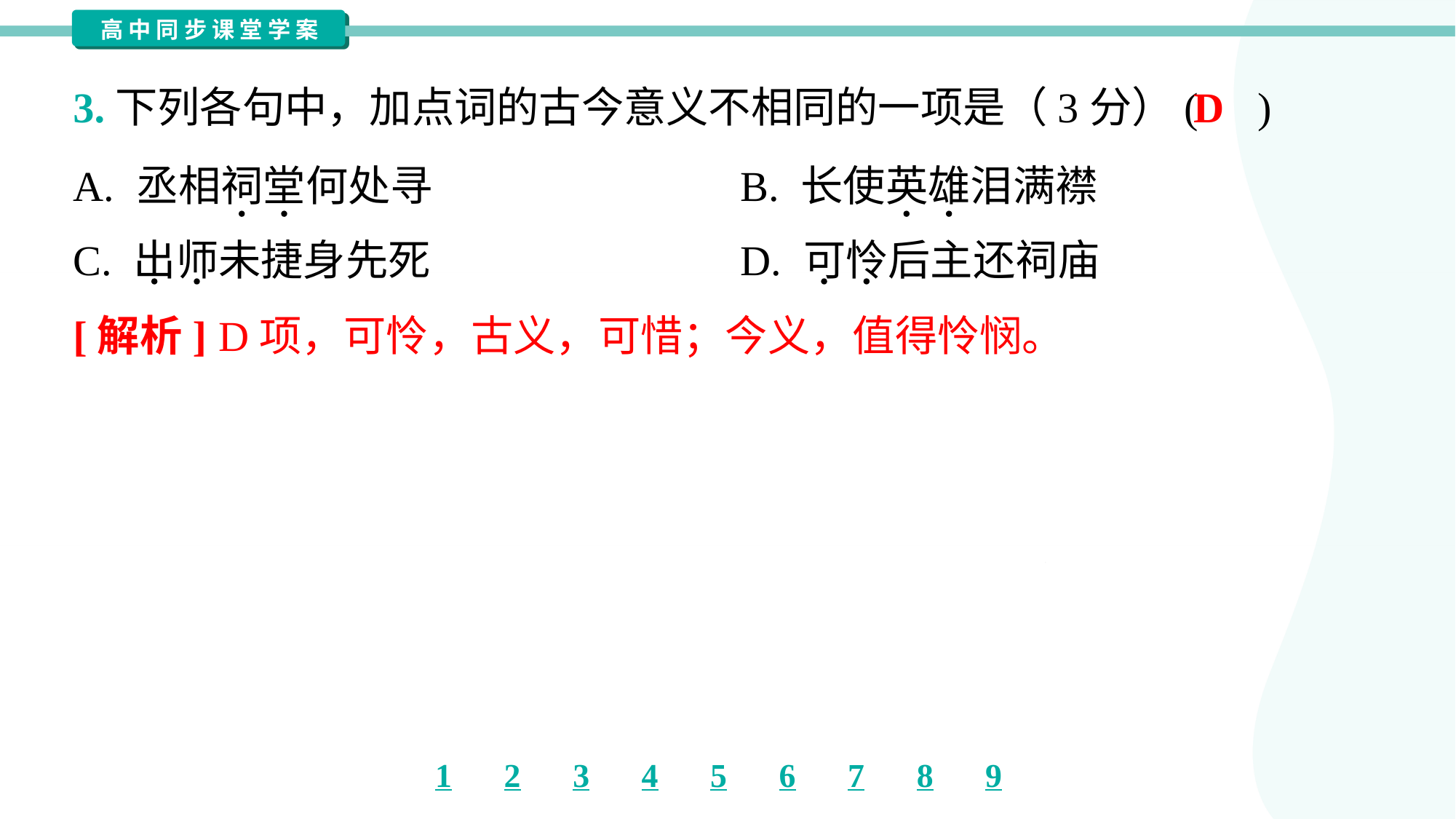

D
3.下列各句中，加点词的古今意义不相同的一项是（3分）(     )
A. 丞相祠堂何处寻	B. 长使英雄泪满襟
C. 出师未捷身先死	D. 可怜后主还祠庙

[解析] D项，可怜，古义，可惜；今义，值得怜悯。